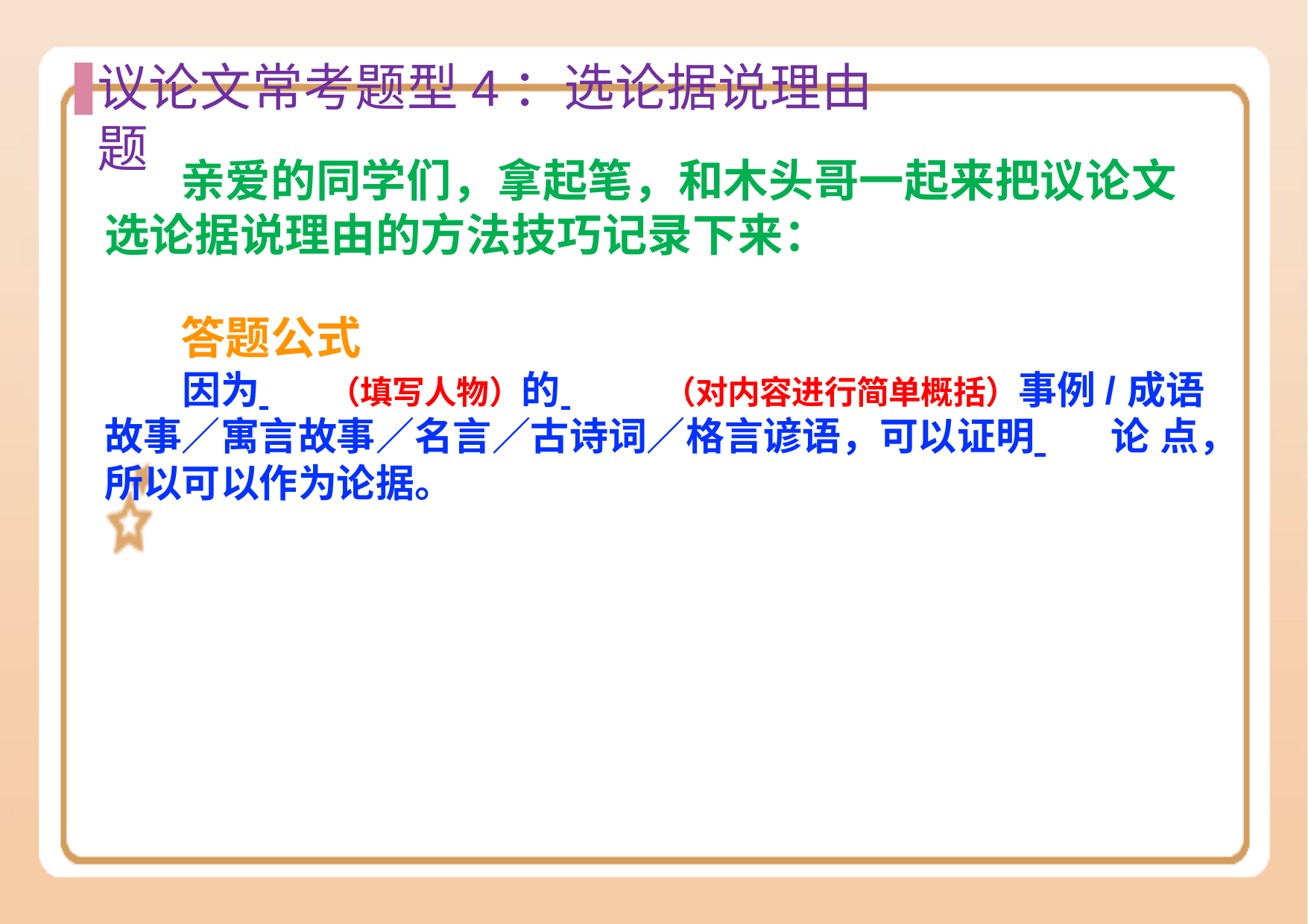

# 议论⽂常考题型4：选论据说理由题

亲爱的同学们，拿起笔，和木头哥一起来把议论文 选论据说理由的方法技巧记录下来：

答题公式
因为 	（填写人物）的 	（对内容进行简单概括）事例/成语 故事／寓言故事／名言／古诗词／格言谚语，可以证明 	论 点，所以可以作为论据。